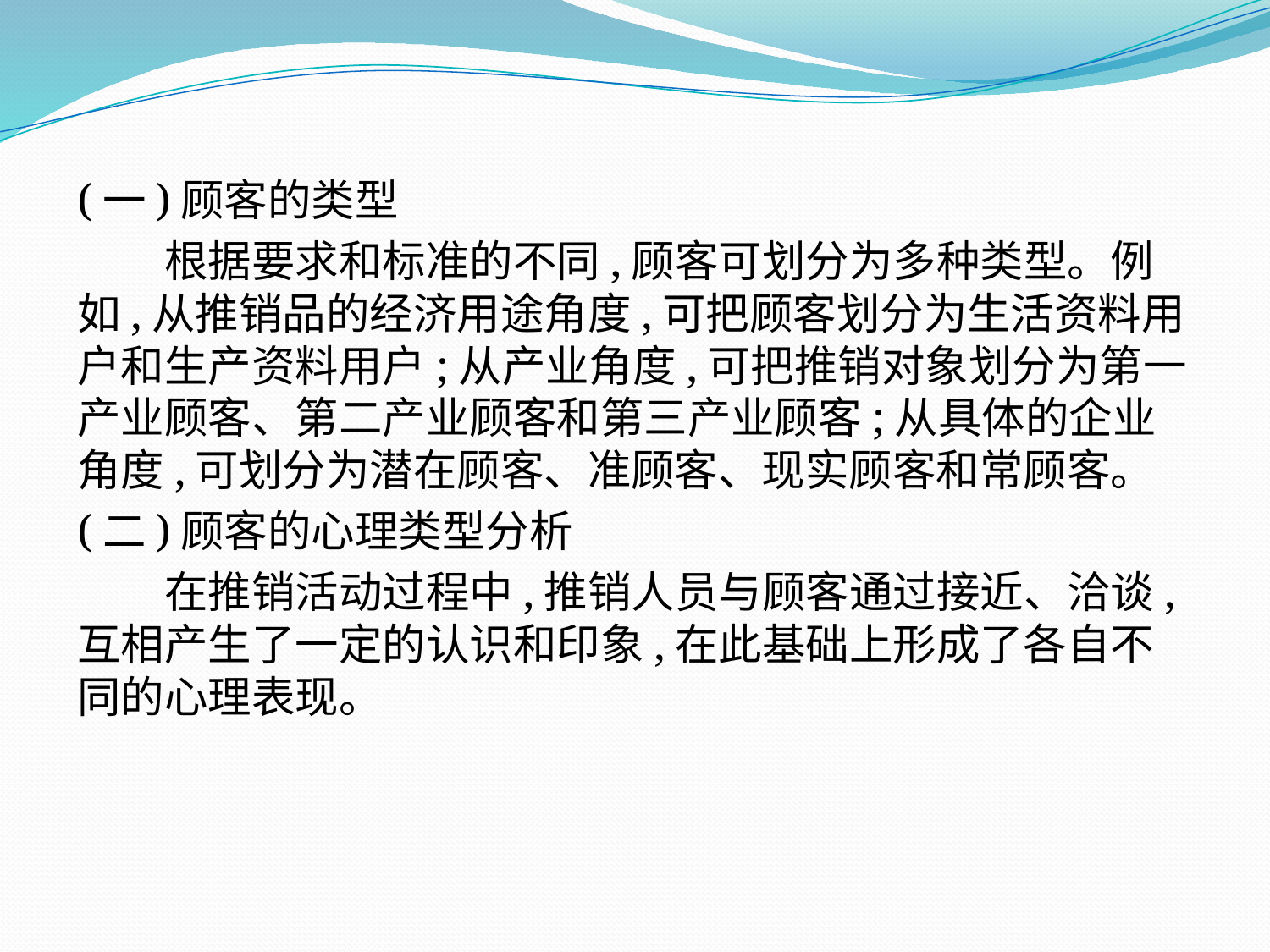

(一)顾客的类型
　　根据要求和标准的不同,顾客可划分为多种类型。例如,从推销品的经济用途角度,可把顾客划分为生活资料用户和生产资料用户;从产业角度,可把推销对象划分为第一产业顾客、第二产业顾客和第三产业顾客;从具体的企业角度,可划分为潜在顾客、准顾客、现实顾客和常顾客。
(二)顾客的心理类型分析
　　在推销活动过程中,推销人员与顾客通过接近、洽谈,互相产生了一定的认识和印象,在此基础上形成了各自不同的心理表现。